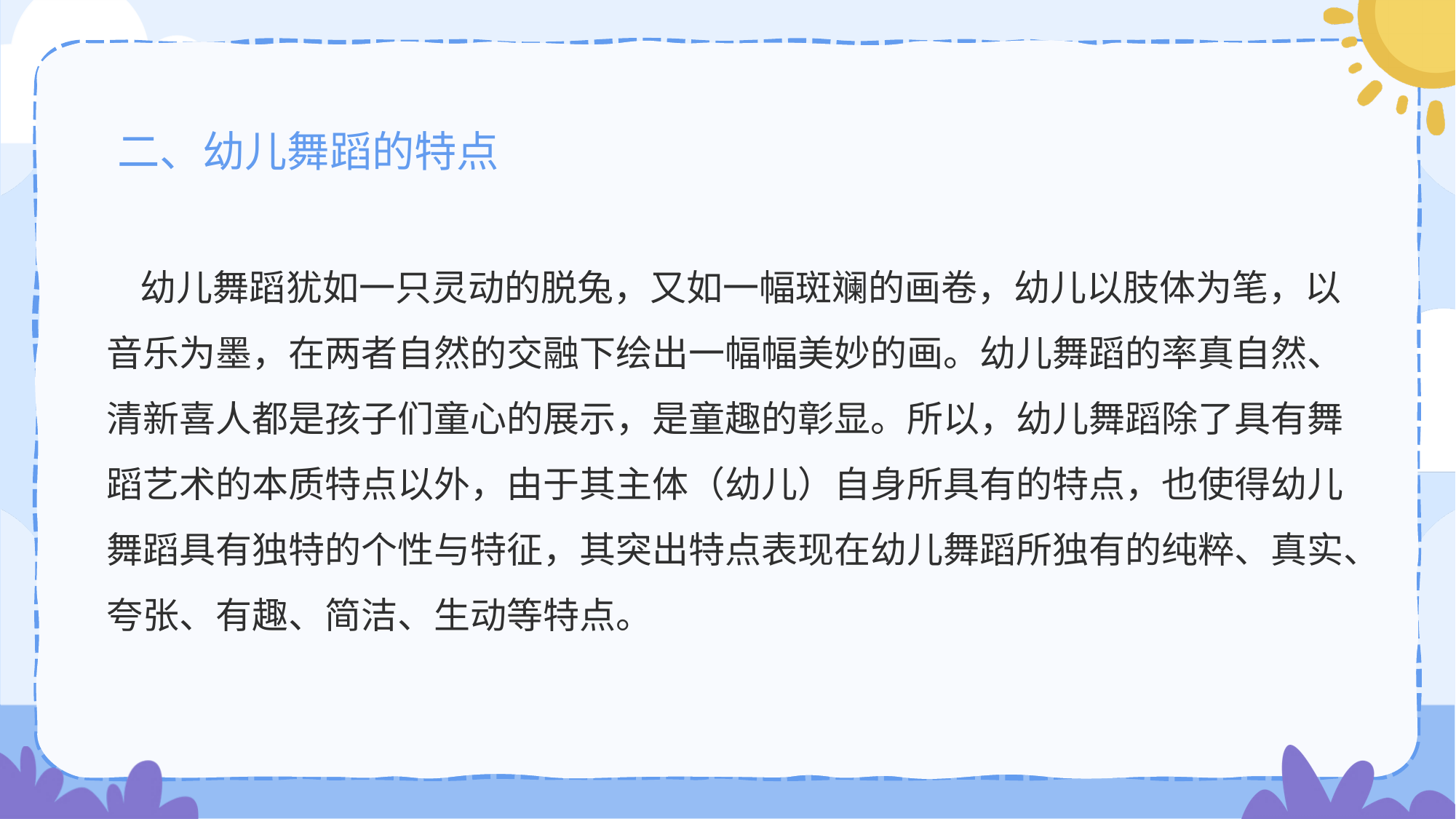

二、幼儿舞蹈的特点
    幼儿舞蹈犹如一只灵动的脱兔，又如一幅斑斓的画卷，幼儿以肢体为笔，以音乐为墨，在两者自然的交融下绘出一幅幅美妙的画。幼儿舞蹈的率真自然、清新喜人都是孩子们童心的展示，是童趣的彰显。所以，幼儿舞蹈除了具有舞蹈艺术的本质特点以外，由于其主体（幼儿）自身所具有的特点，也使得幼儿舞蹈具有独特的个性与特征，其突出特点表现在幼儿舞蹈所独有的纯粹、真实、夸张、有趣、简洁、生动等特点。